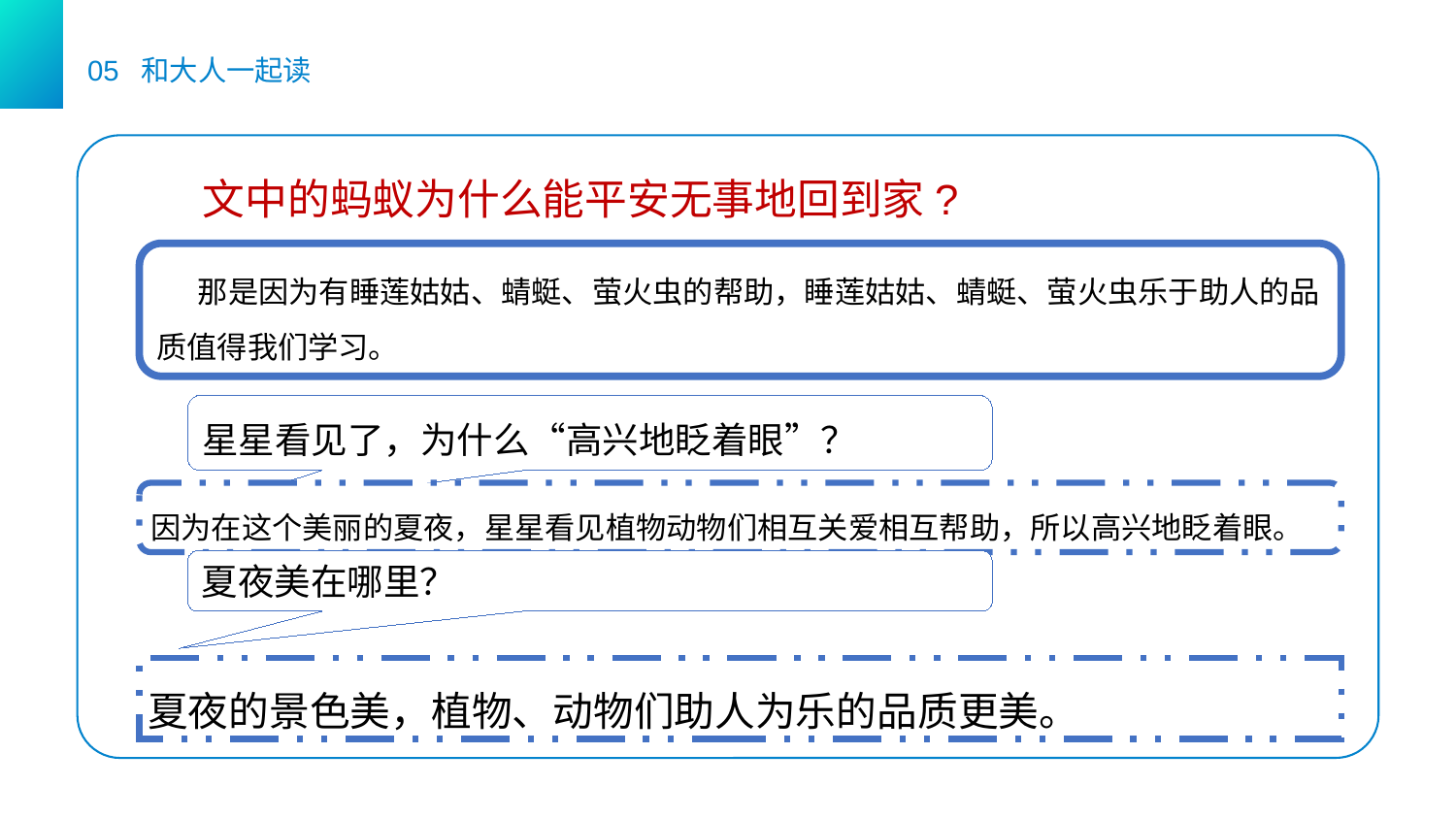

05  和大人一起读

  文中的蚂蚁为什么能平安无事地回到家?
     那是因为有睡莲姑姑、蜻蜓、萤火虫的帮助，睡莲姑姑、蜻蜓、萤火虫乐于助人的品质值得我们学习。
星星看见了，为什么“高兴地眨着眼”？
因为在这个美丽的夏夜，星星看见植物动物们相互关爱相互帮助，所以高兴地眨着眼。
夏夜美在哪里？
夏夜的景色美，植物、动物们助人为乐的品质更美。